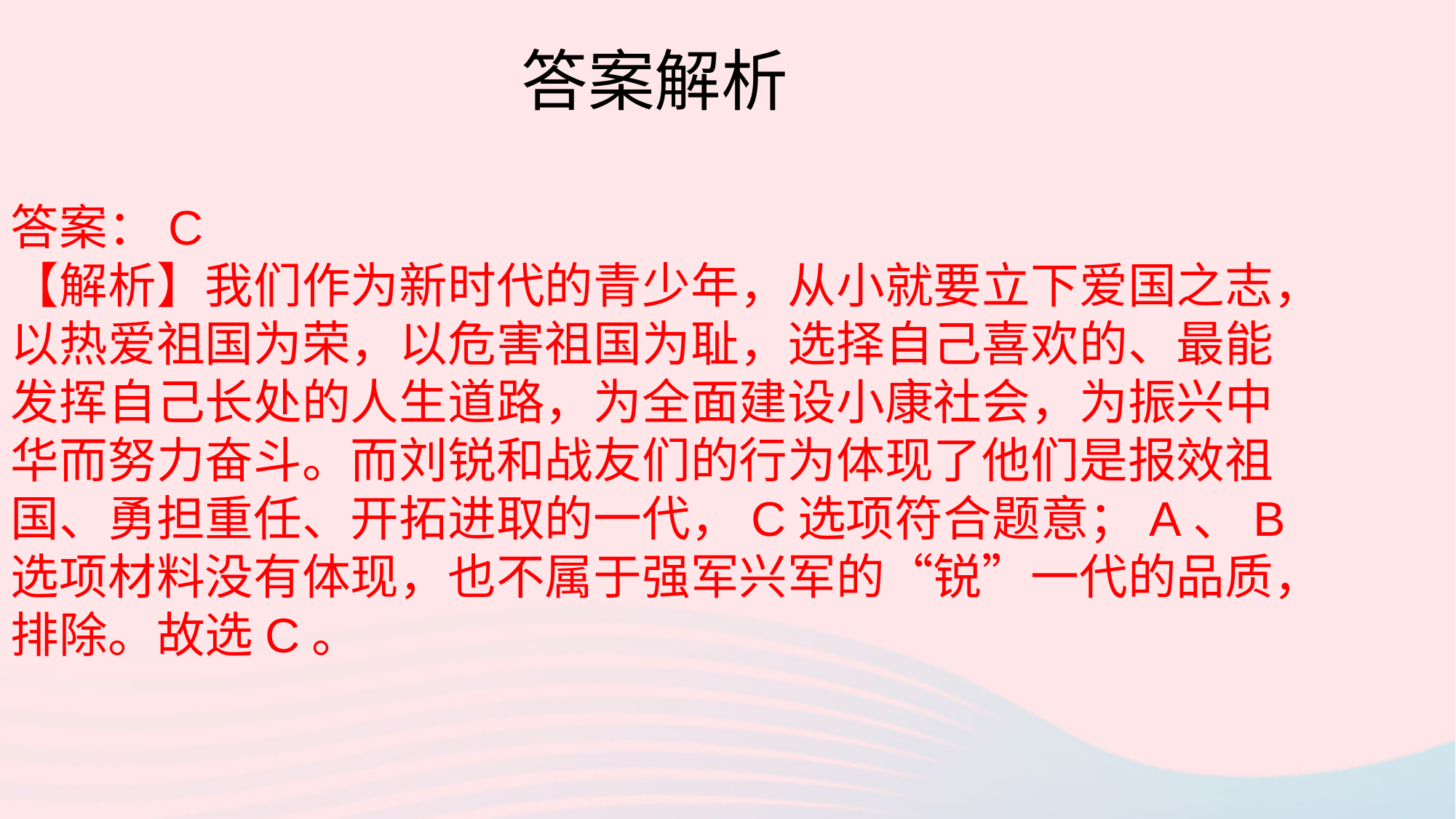

答案解析
答案：C
【解析】我们作为新时代的青少年，从小就要立下爱国之志，以热爱祖国为荣，以危害祖国为耻，选择自己喜欢的、最能发挥自己长处的人生道路，为全面建设小康社会，为振兴中华而努力奋斗。而刘锐和战友们的行为体现了他们是报效祖国、勇担重任、开拓进取的一代，C选项符合题意；A、B选项材料没有体现，也不属于强军兴军的“锐”一代的品质，排除。故选C。